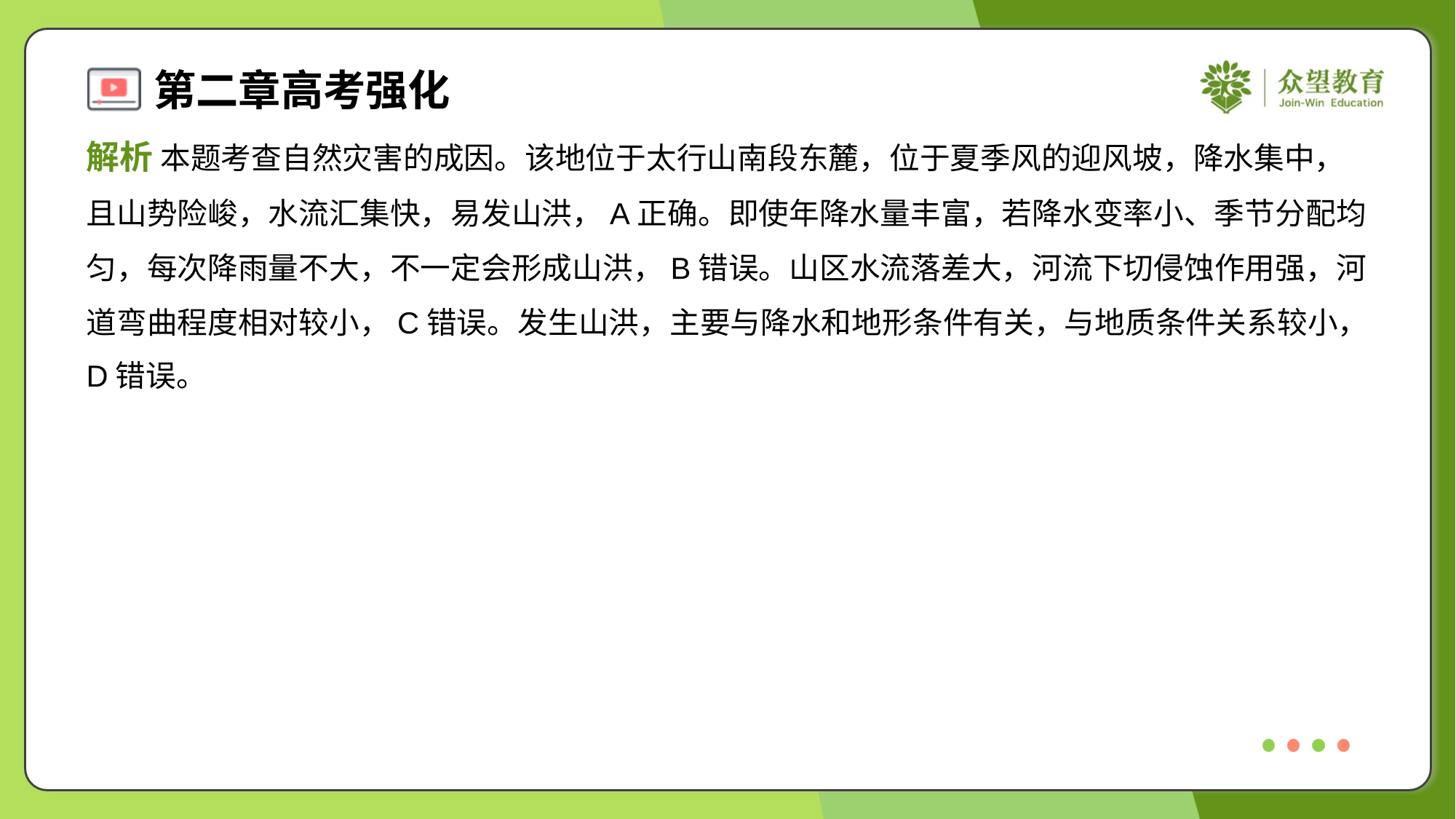

解析 本题考查自然灾害的成因。该地位于太行山南段东麓，位于夏季风的迎风坡，降水集中，
且山势险峻，水流汇集快，易发山洪，A正确。即使年降水量丰富，若降水变率小、季节分配均
匀，每次降雨量不大，不一定会形成山洪，B错误。山区水流落差大，河流下切侵蚀作用强，河
道弯曲程度相对较小，C错误。发生山洪，主要与降水和地形条件有关，与地质条件关系较小，
D错误。